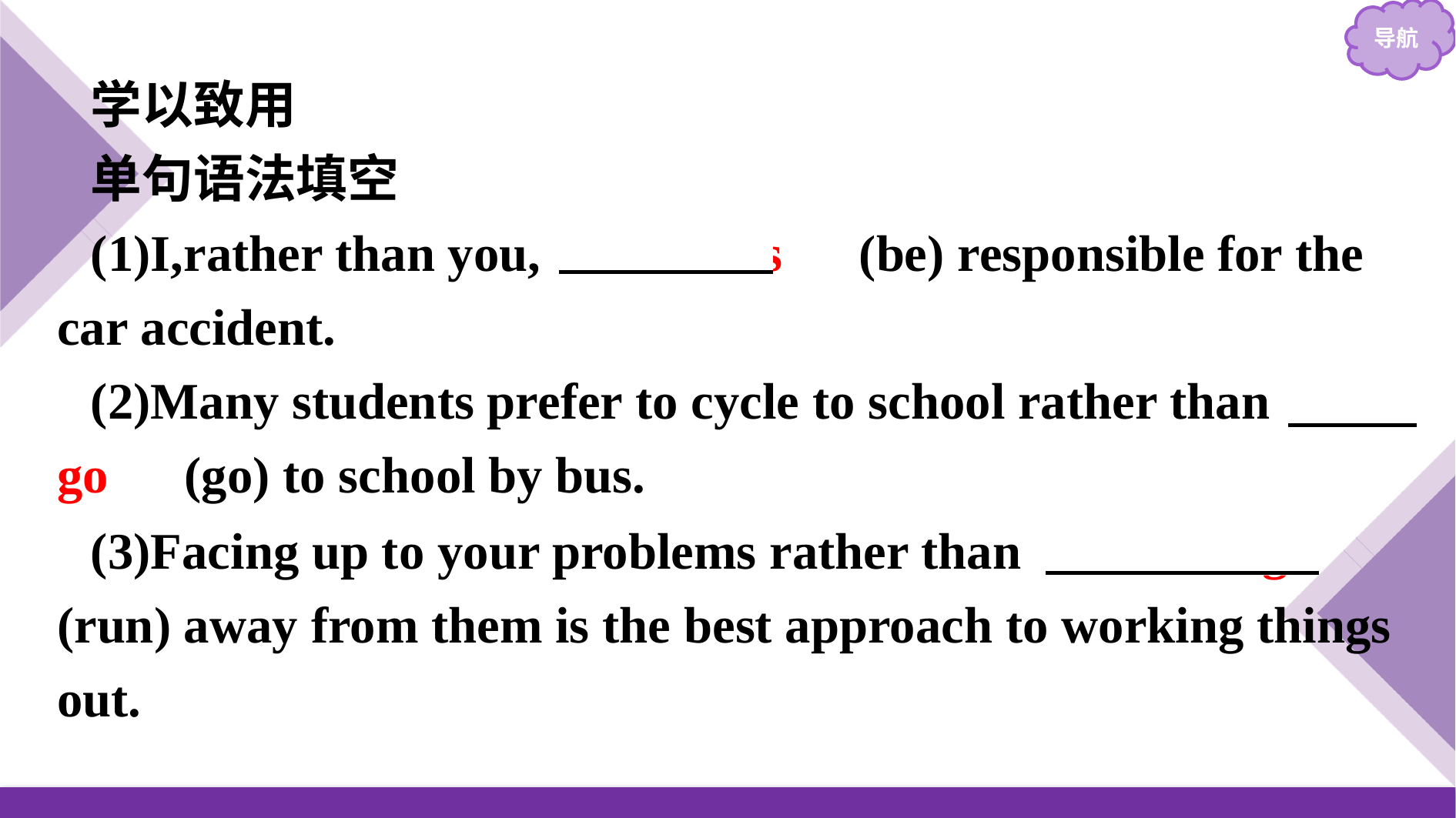

学以致用
单句语法填空
(1)I,rather than you,　am/was　(be) responsible for the car accident.
(2)Many students prefer to cycle to school rather than 　go　(go) to school by bus.

(3)Facing up to your problems rather than 　running　(run) away from them is the best approach to working things out.